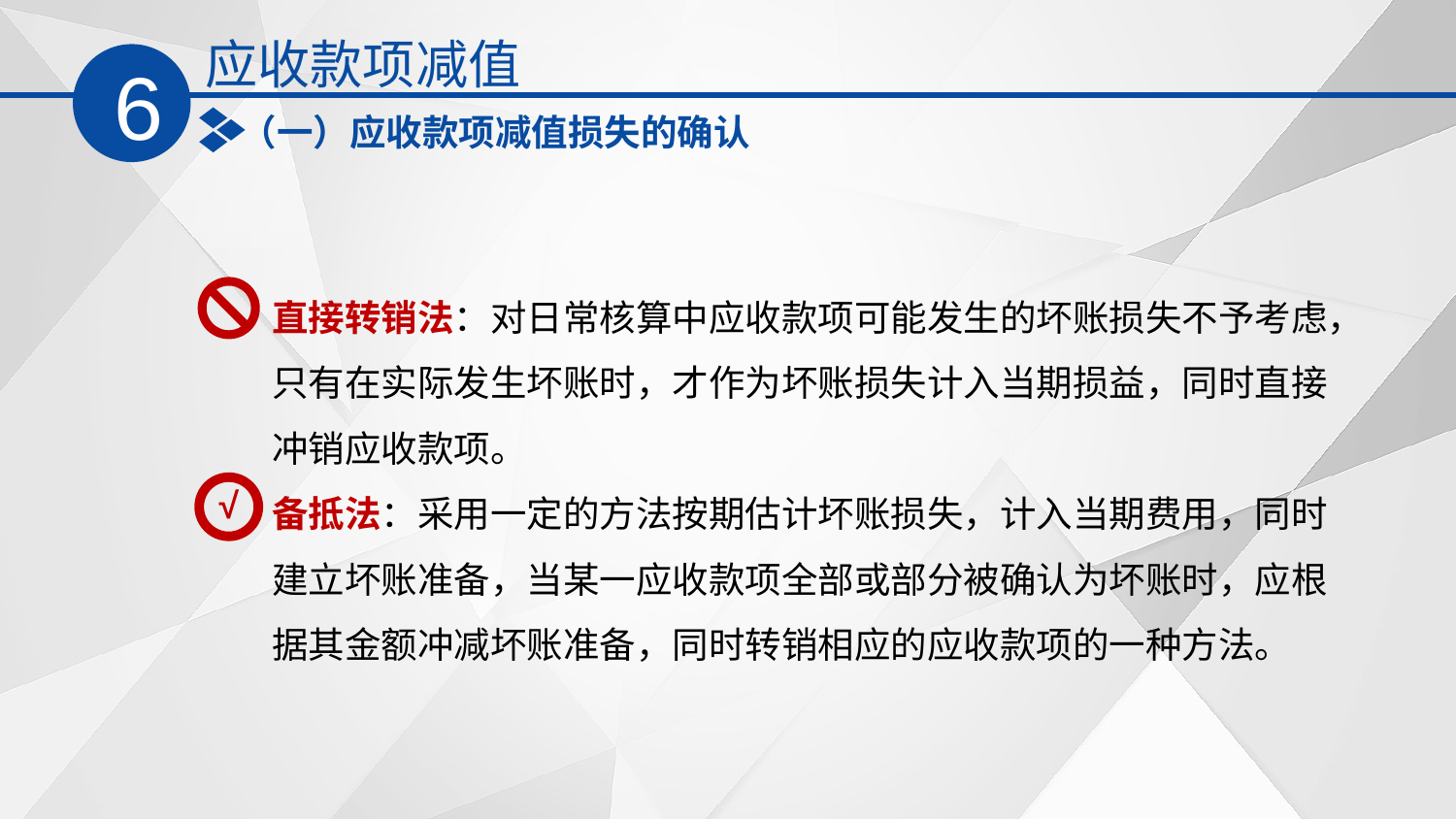

应收款项减值
6

（一）应收款项减值损失的确认

直接转销法：对日常核算中应收款项可能发生的坏账损失不予考虑，只有在实际发生坏账时，才作为坏账损失计入当期损益，同时直接冲销应收款项。
备抵法：采用一定的方法按期估计坏账损失，计入当期费用，同时建立坏账准备，当某一应收款项全部或部分被确认为坏账时，应根据其金额冲减坏账准备，同时转销相应的应收款项的一种方法。

√